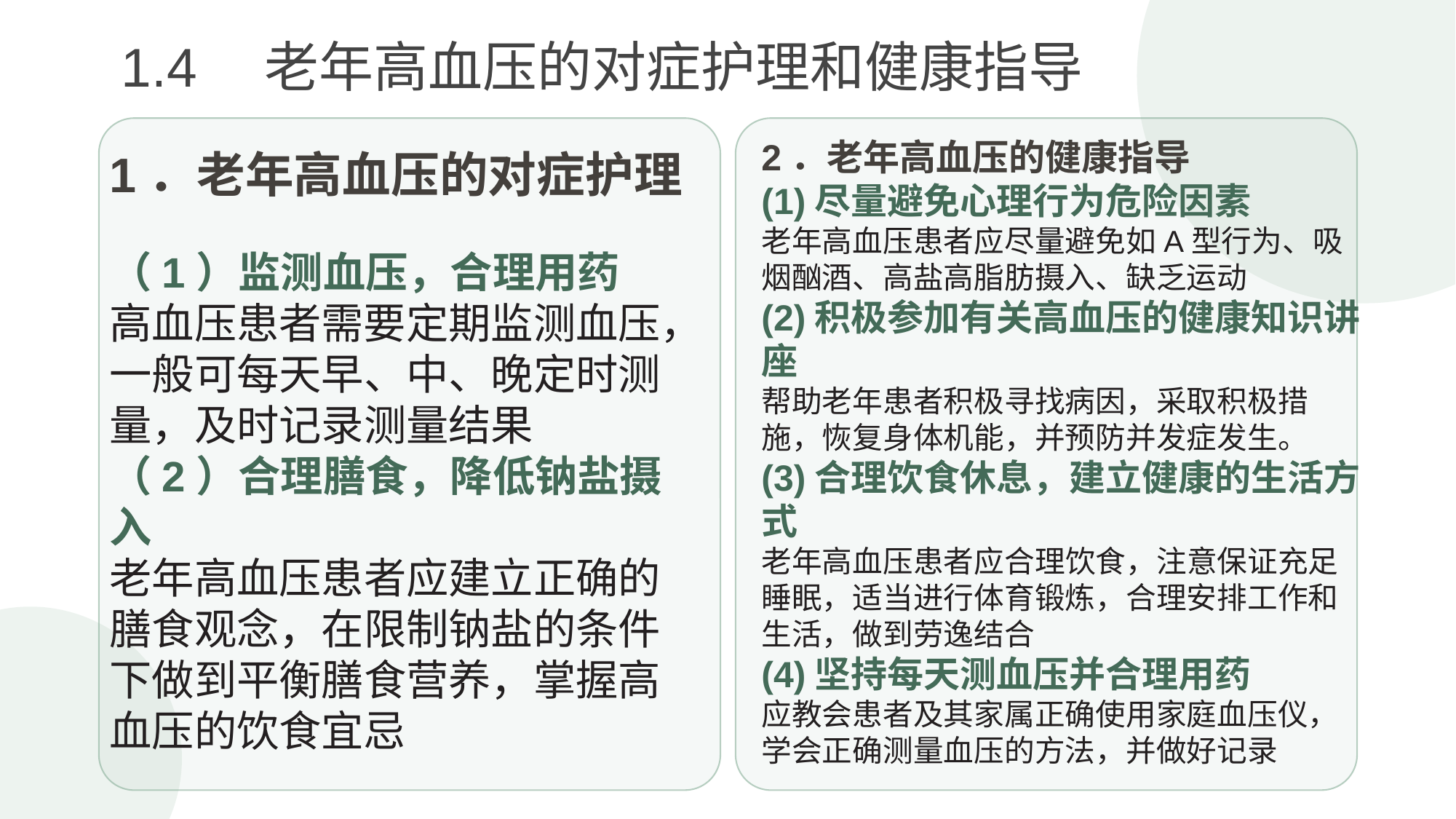

1.4　老年高血压的对症护理和健康指导

2．老年高血压的健康指导
(1)尽量避免心理行为危险因素
老年高血压患者应尽量避免如A型行为、吸烟酗酒、高盐高脂肪摄入、缺乏运动
(2)积极参加有关高血压的健康知识讲座
帮助老年患者积极寻找病因，采取积极措
施，恢复身体机能，并预防并发症发生。
(3)合理饮食休息，建立健康的生活方式
老年高血压患者应合理饮食，注意保证充足睡眠，适当进行体育锻炼，合理安排工作和生活，做到劳逸结合
(4)坚持每天测血压并合理用药
应教会患者及其家属正确使用家庭血压仪，学会正确测量血压的方法，并做好记录
1．老年高血压的对症护理

（1）监测血压，合理用药
高血压患者需要定期监测血压，一般可每天早、中、晚定时测量，及时记录测量结果
（2）合理膳食，降低钠盐摄入
老年高血压患者应建立正确的膳食观念，在限制钠盐的条件下做到平衡膳食营养，掌握高血压的饮食宜忌